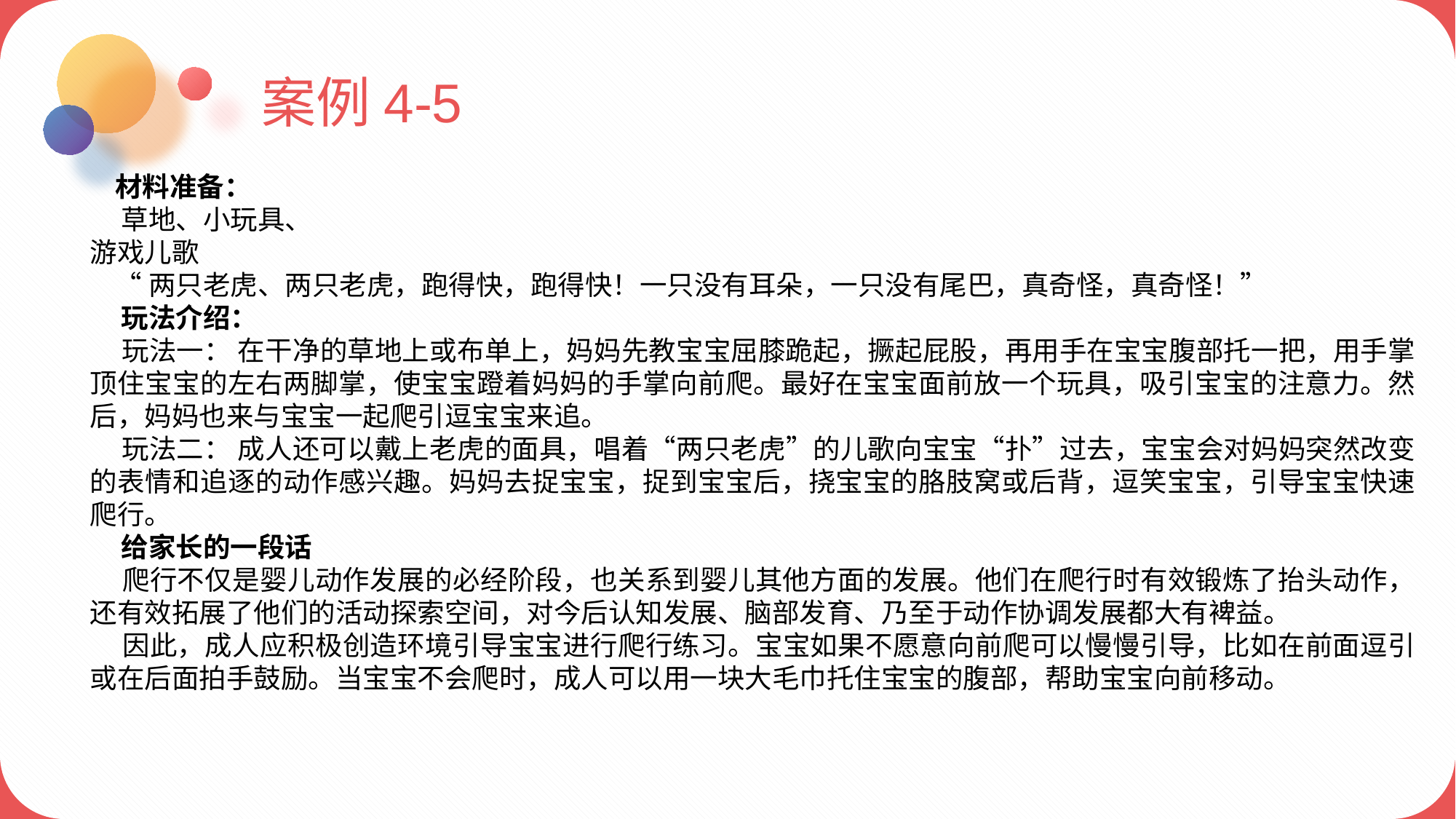

案例4-5
   材料准备：
    草地、小玩具、
游戏儿歌
    “两只老虎、两只老虎，跑得快，跑得快！一只没有耳朵，一只没有尾巴，真奇怪，真奇怪！”
    玩法介绍：
    玩法一： 在干净的草地上或布单上，妈妈先教宝宝屈膝跪起，撅起屁股，再用手在宝宝腹部托一把，用手掌顶住宝宝的左右两脚掌，使宝宝蹬着妈妈的手掌向前爬。最好在宝宝面前放一个玩具，吸引宝宝的注意力。然后，妈妈也来与宝宝一起爬引逗宝宝来追。
    玩法二： 成人还可以戴上老虎的面具，唱着“两只老虎”的儿歌向宝宝“扑”过去，宝宝会对妈妈突然改变的表情和追逐的动作感兴趣。妈妈去捉宝宝，捉到宝宝后，挠宝宝的胳肢窝或后背，逗笑宝宝，引导宝宝快速爬行。
    给家长的一段话
    爬行不仅是婴儿动作发展的必经阶段，也关系到婴儿其他方面的发展。他们在爬行时有效锻炼了抬头动作，还有效拓展了他们的活动探索空间，对今后认知发展、脑部发育、乃至于动作协调发展都大有裨益。
    因此，成人应积极创造环境引导宝宝进行爬行练习。宝宝如果不愿意向前爬可以慢慢引导，比如在前面逗引或在后面拍手鼓励。当宝宝不会爬时，成人可以用一块大毛巾托住宝宝的腹部，帮助宝宝向前移动。